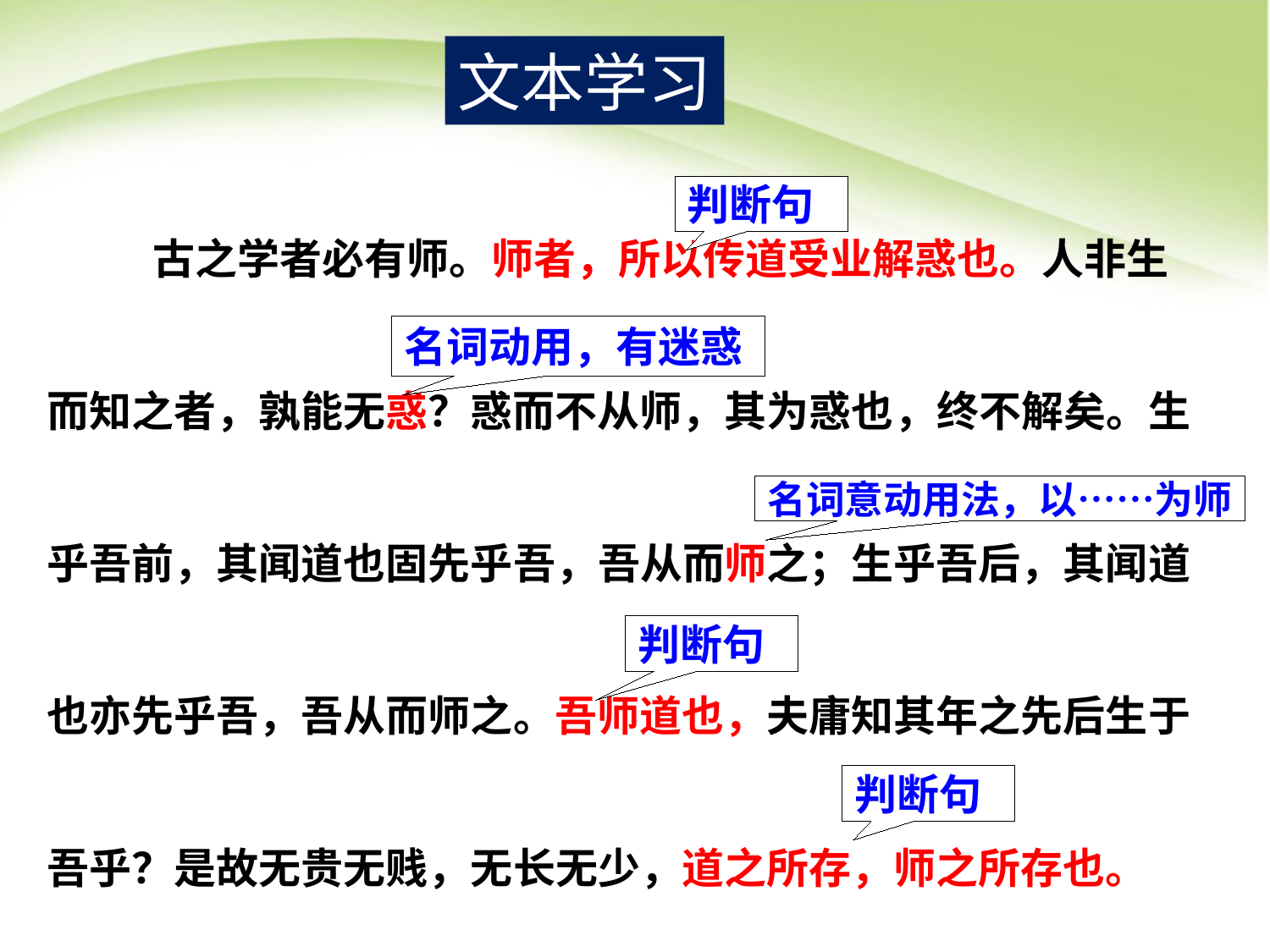

文本学习
判断句
          古之学者必有师。师者，所以传道受业解惑也。人非生

而知之者，孰能无惑？惑而不从师，其为惑也，终不解矣。生

乎吾前，其闻道也固先乎吾，吾从而师之；生乎吾后，其闻道

也亦先乎吾，吾从而师之。吾师道也，夫庸知其年之先后生于

吾乎？是故无贵无贱，无长无少，道之所存，师之所存也。
名词动用，有迷惑
名词意动用法，以……为师
判断句
判断句